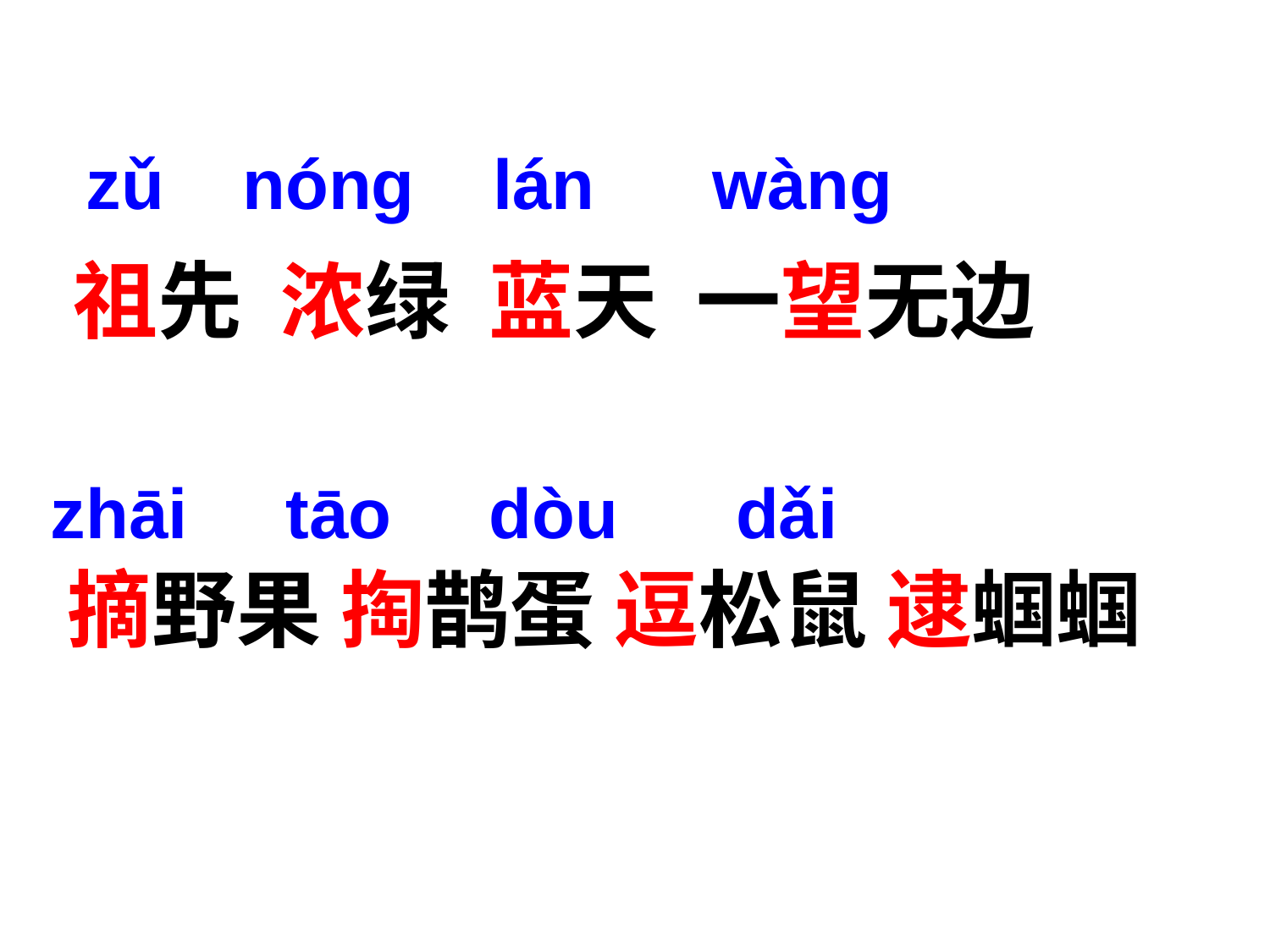

zǔ    nónɡ    lán      wànɡ
 祖先  浓绿  蓝天  一望无边
zhāi     tāo     dòu      dǎi
摘野果 掏鹊蛋 逗松鼠 逮蝈蝈